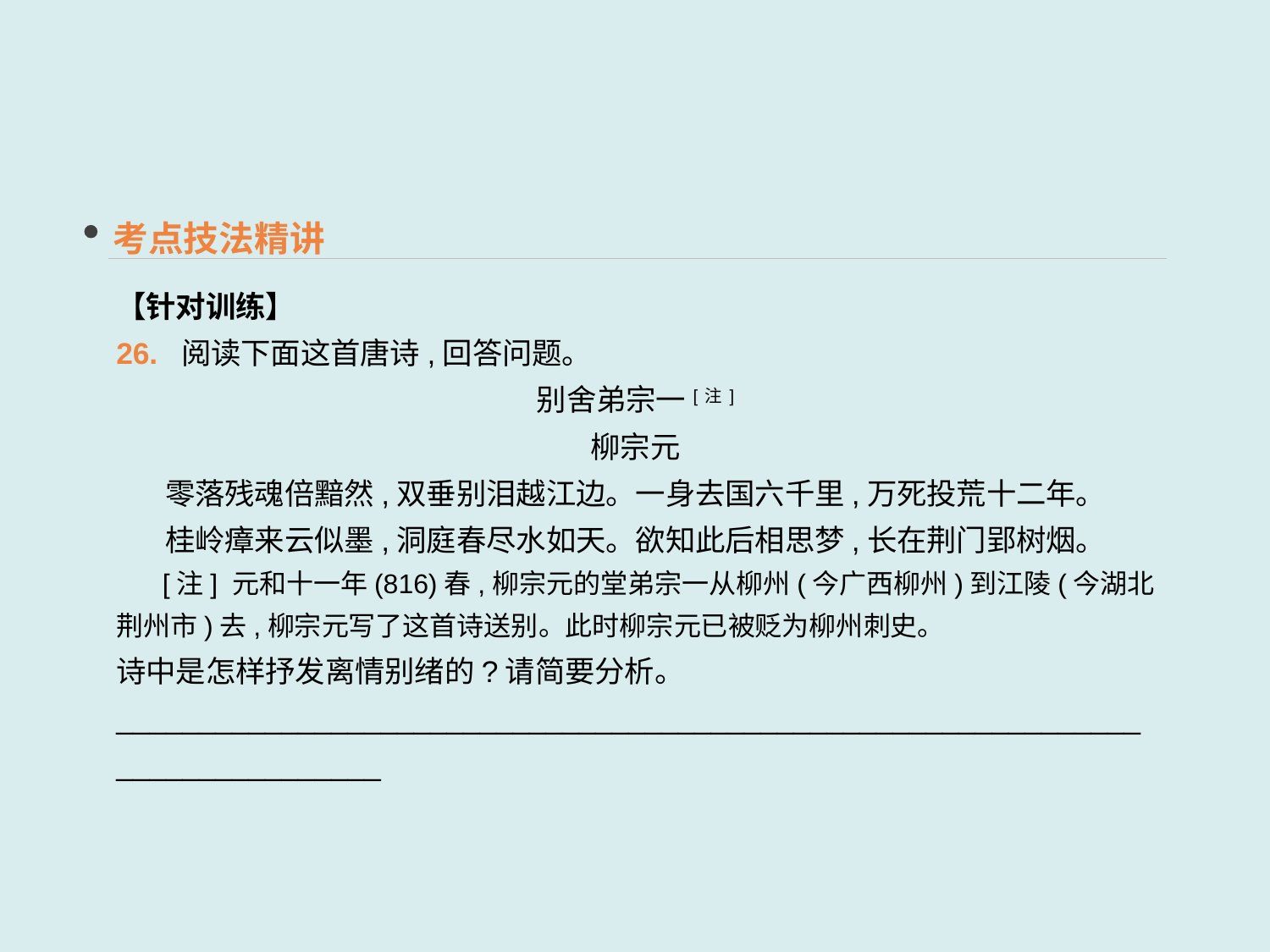

考点技法精讲

【针对训练】
26.  阅读下面这首唐诗,回答问题。
别舍弟宗一[注]
柳宗元
零落残魂倍黯然,双垂别泪越江边。一身去国六千里,万死投荒十二年。
桂岭瘴来云似墨,洞庭春尽水如天。欲知此后相思梦,长在荆门郢树烟。
      [注] 元和十一年(816)春,柳宗元的堂弟宗一从柳州(今广西柳州)到江陵(今湖北荆州市)去,柳宗元写了这首诗送别。此时柳宗元已被贬为柳州刺史。
诗中是怎样抒发离情别绪的?请简要分析。
______________________________________________________________________________